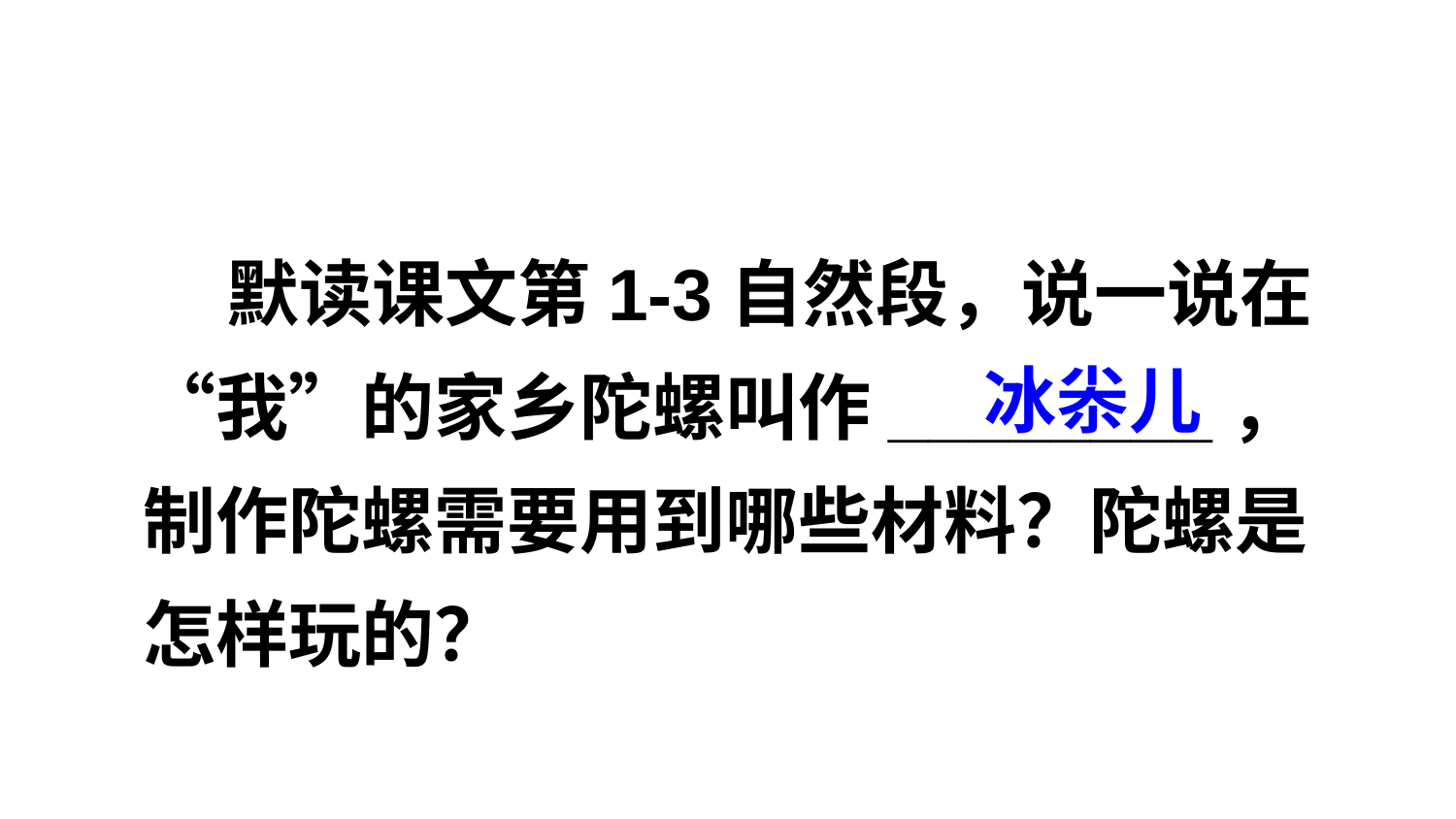

课文精讲
    默读课文第1-3自然段，说一说在“我”的家乡陀螺叫作________，制作陀螺需要用到哪些材料？陀螺是怎样玩的？
冰尜儿